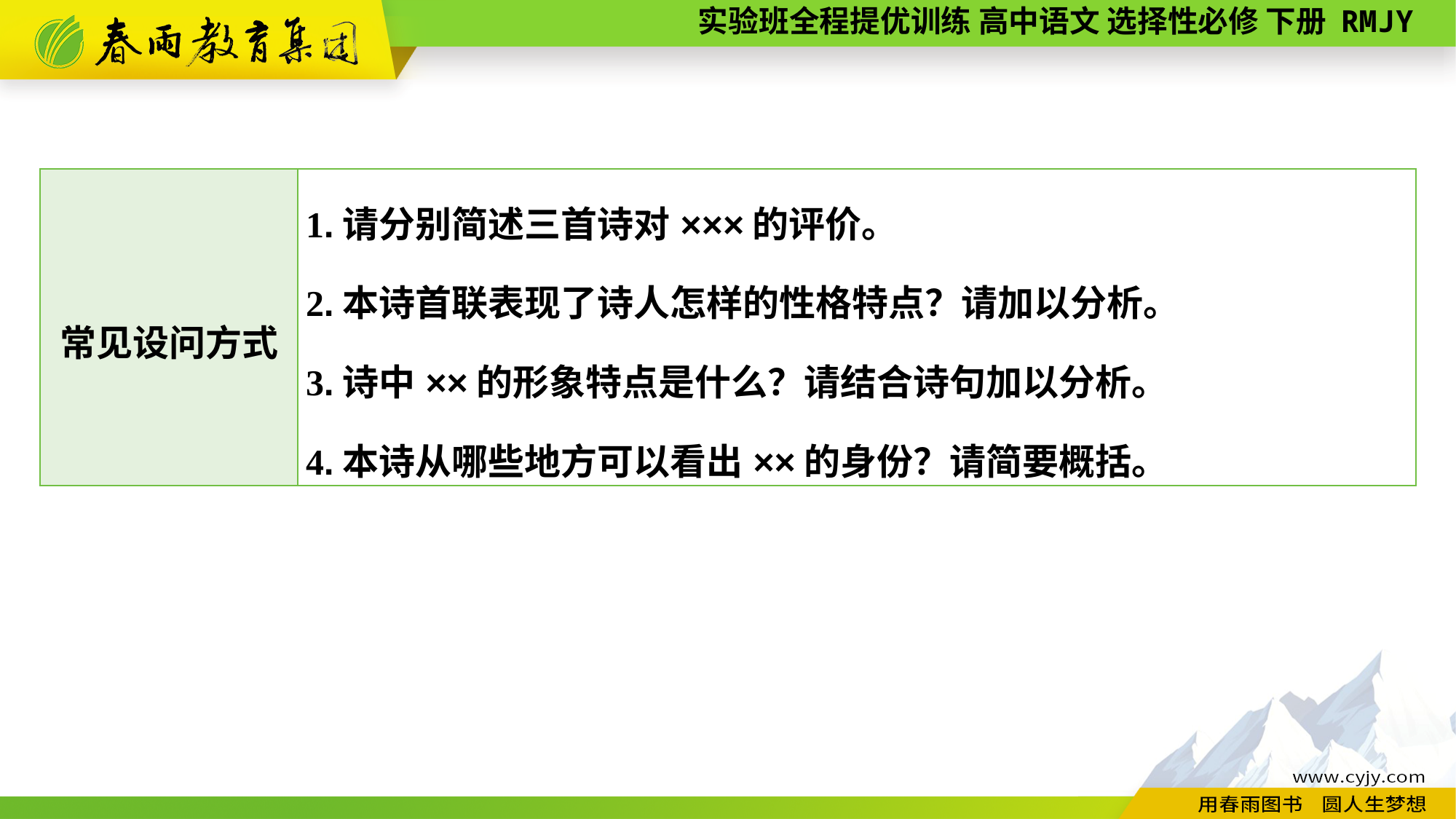

| 常见设问方式 | 1.请分别简述三首诗对×××的评价。 2.本诗首联表现了诗人怎样的性格特点？请加以分析。 3.诗中××的形象特点是什么？请结合诗句加以分析。 4.本诗从哪些地方可以看出××的身份？请简要概括。 |
| --- | --- |